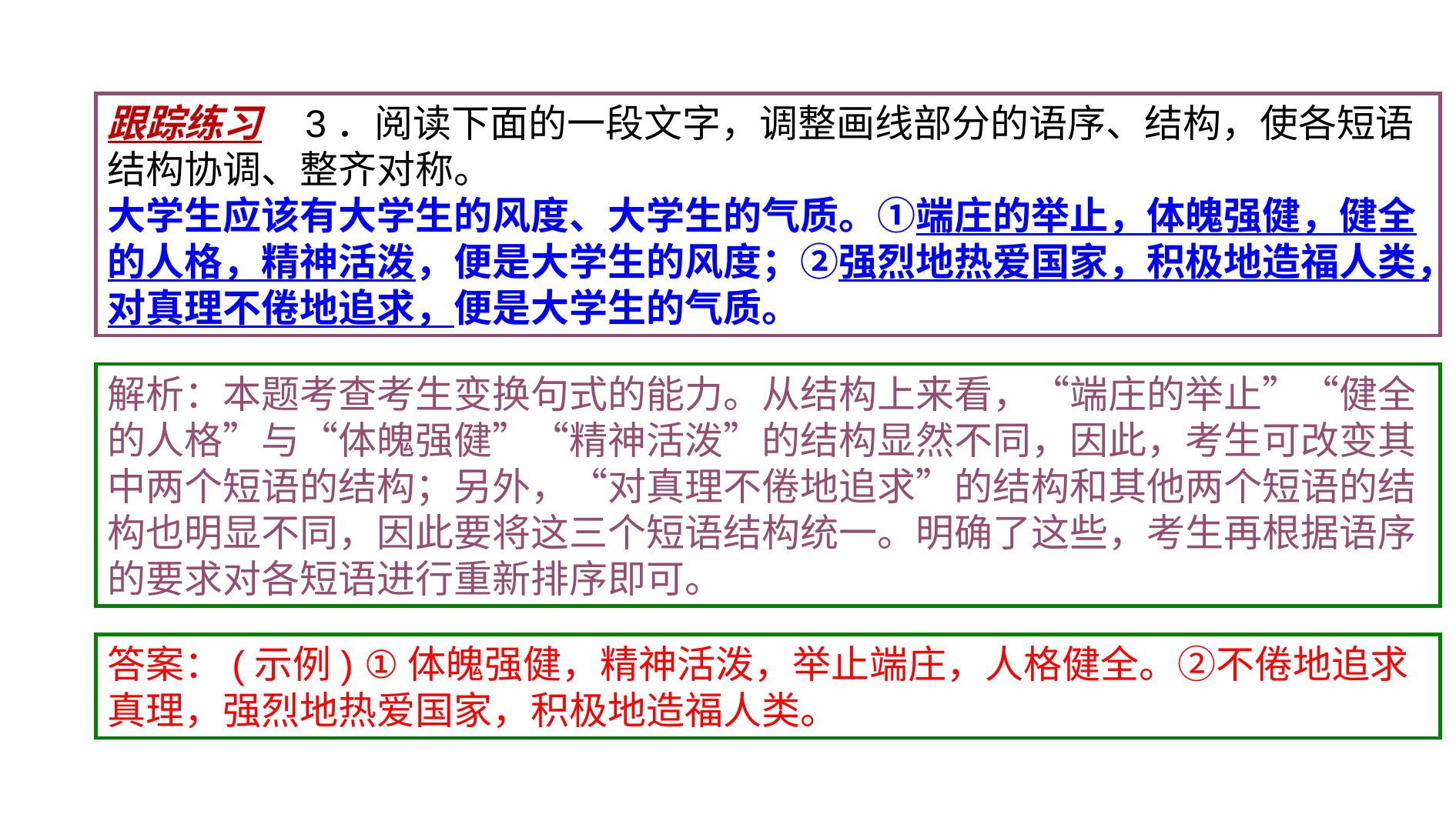

跟踪练习    3．阅读下面的一段文字，调整画线部分的语序、结构，使各短语结构协调、整齐对称。
大学生应该有大学生的风度、大学生的气质。①端庄的举止，体魄强健，健全的人格，精神活泼，便是大学生的风度；②强烈地热爱国家，积极地造福人类，对真理不倦地追求，便是大学生的气质。

解析：本题考查考生变换句式的能力。从结构上来看，“端庄的举止”“健全的人格”与“体魄强健”“精神活泼”的结构显然不同，因此，考生可改变其中两个短语的结构；另外，“对真理不倦地追求”的结构和其他两个短语的结构也明显不同，因此要将这三个短语结构统一。明确了这些，考生再根据语序的要求对各短语进行重新排序即可。
答案：(示例) ①体魄强健，精神活泼，举止端庄，人格健全。②不倦地追求真理，强烈地热爱国家，积极地造福人类。